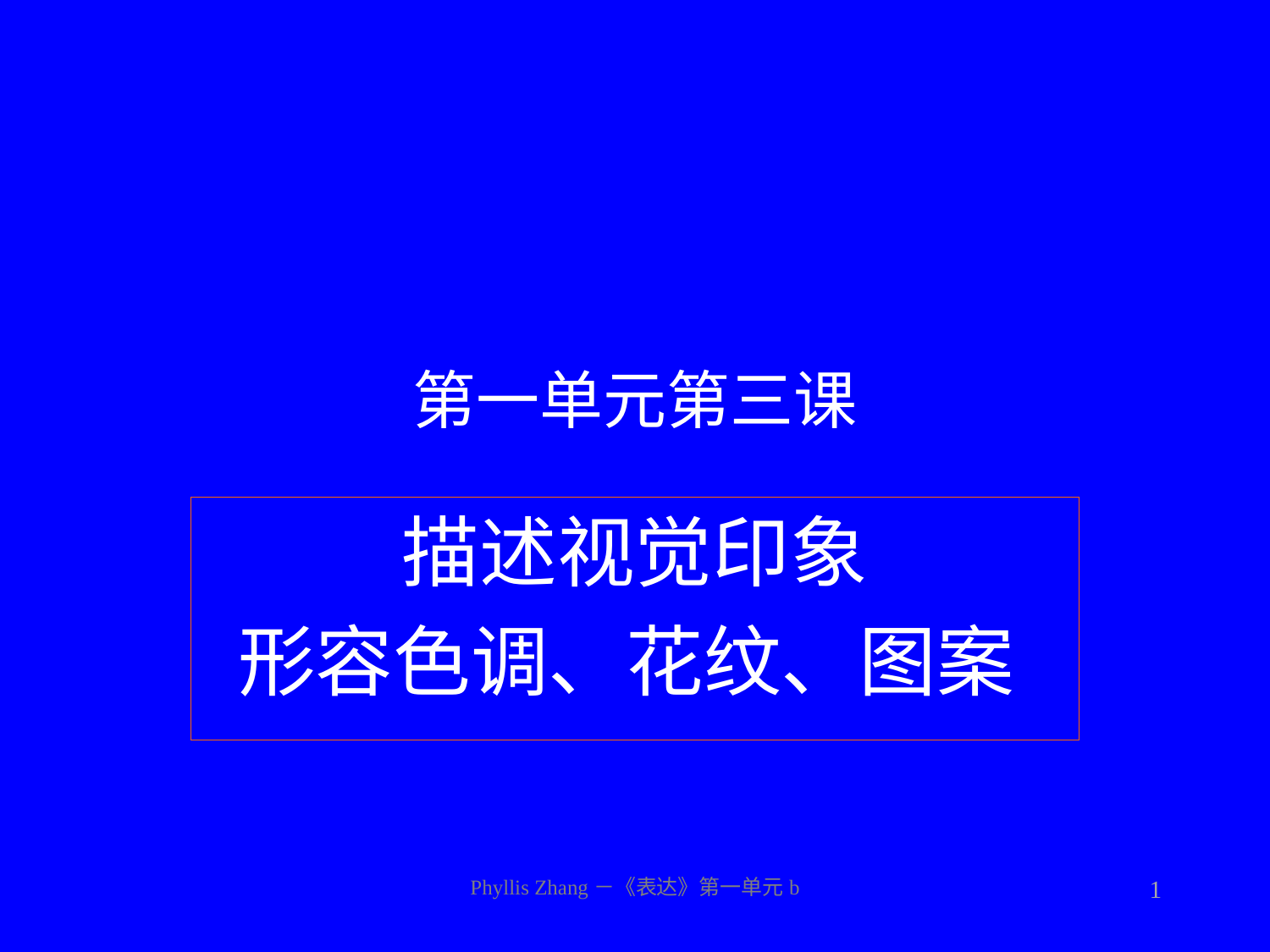

# 第一单元第三课
描述视觉印象
形容色调、花纹、图案
Phyllis Zhang－《表达》第一单元b
1